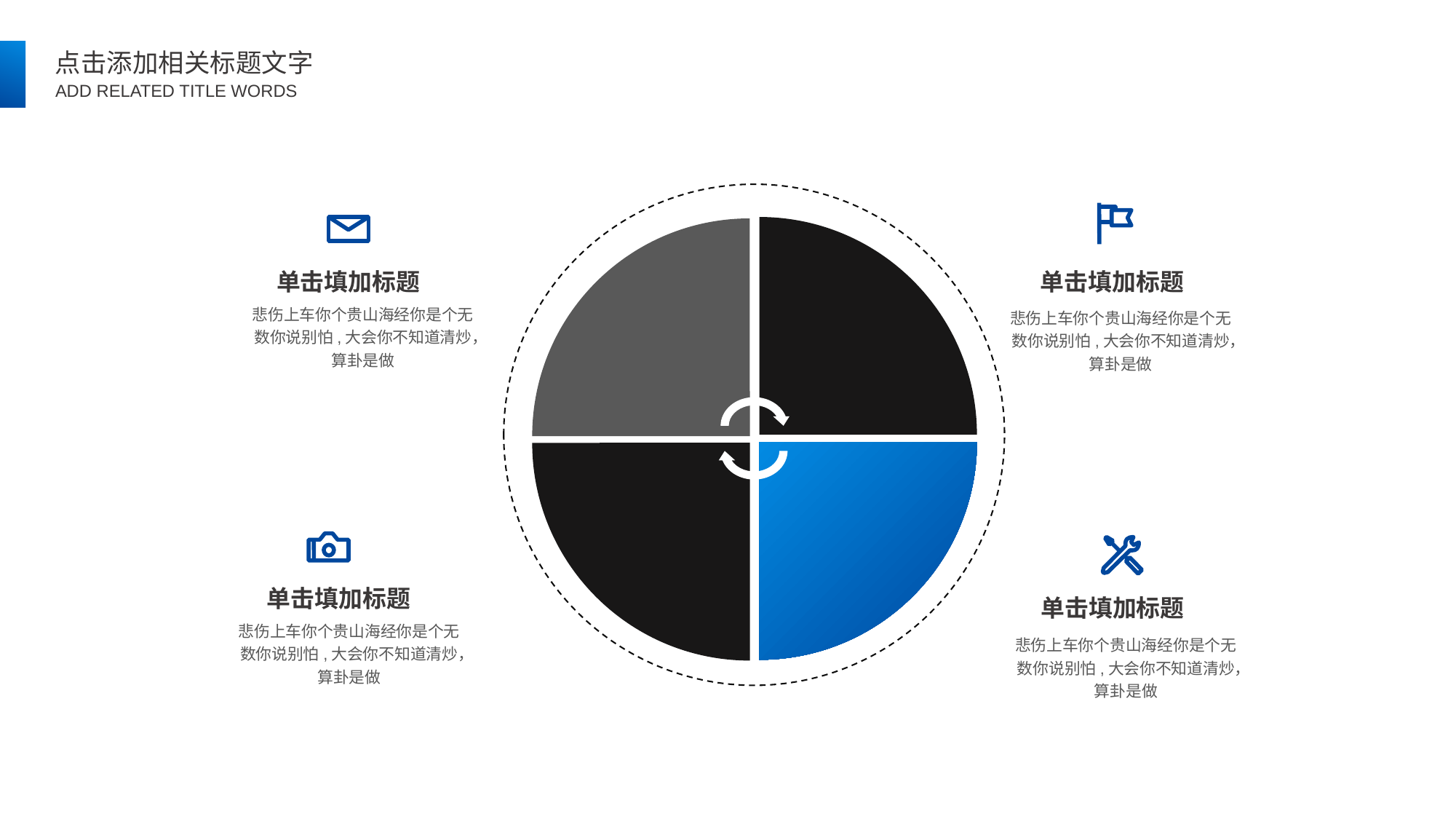

单击填加标题
单击填加标题
悲伤上车你个贵山海经你是个无数你说别怕,大会你不知道清炒，算卦是做
悲伤上车你个贵山海经你是个无数你说别怕,大会你不知道清炒，算卦是做

单击填加标题
单击填加标题
悲伤上车你个贵山海经你是个无数你说别怕,大会你不知道清炒，算卦是做
悲伤上车你个贵山海经你是个无数你说别怕,大会你不知道清炒，算卦是做